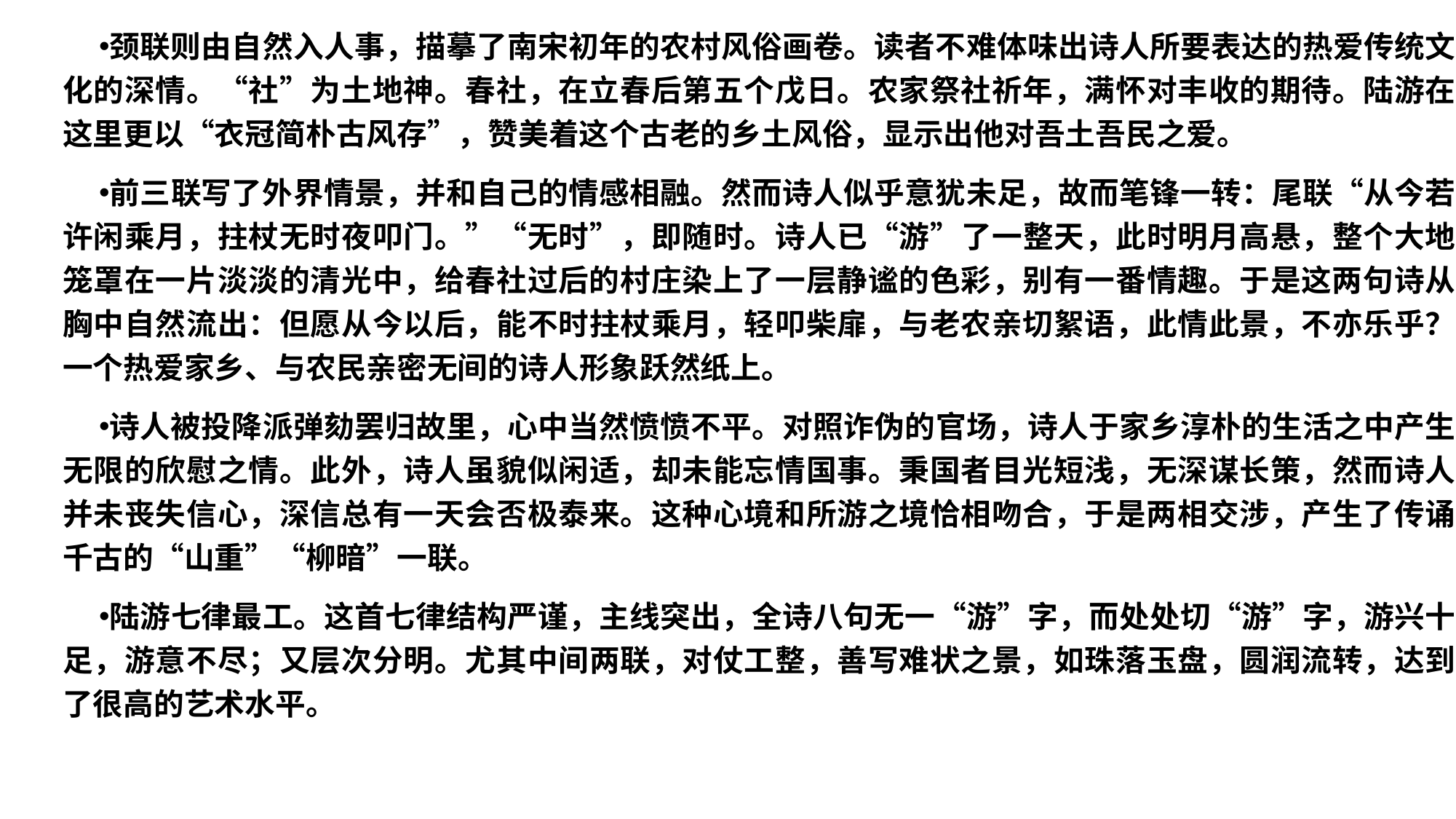

颈联则由自然入人事，描摹了南宋初年的农村风俗画卷。读者不难体味出诗人所要表达的热爱传统文化的深情。“社”为土地神。春社，在立春后第五个戊日。农家祭社祈年，满怀对丰收的期待。陆游在这里更以“衣冠简朴古风存”，赞美着这个古老的乡土风俗，显示出他对吾土吾民之爱。
前三联写了外界情景，并和自己的情感相融。然而诗人似乎意犹未足，故而笔锋一转：尾联“从今若许闲乘月，拄杖无时夜叩门。”“无时”，即随时。诗人已“游”了一整天，此时明月高悬，整个大地笼罩在一片淡淡的清光中，给春社过后的村庄染上了一层静谧的色彩，别有一番情趣。于是这两句诗从胸中自然流出：但愿从今以后，能不时拄杖乘月，轻叩柴扉，与老农亲切絮语，此情此景，不亦乐乎？一个热爱家乡、与农民亲密无间的诗人形象跃然纸上。
诗人被投降派弹劾罢归故里，心中当然愤愤不平。对照诈伪的官场，诗人于家乡淳朴的生活之中产生无限的欣慰之情。此外，诗人虽貌似闲适，却未能忘情国事。秉国者目光短浅，无深谋长策，然而诗人并未丧失信心，深信总有一天会否极泰来。这种心境和所游之境恰相吻合，于是两相交涉，产生了传诵千古的“山重”“柳暗”一联。
陆游七律最工。这首七律结构严谨，主线突出，全诗八句无一“游”字，而处处切“游”字，游兴十足，游意不尽；又层次分明。尤其中间两联，对仗工整，善写难状之景，如珠落玉盘，圆润流转，达到了很高的艺术水平。